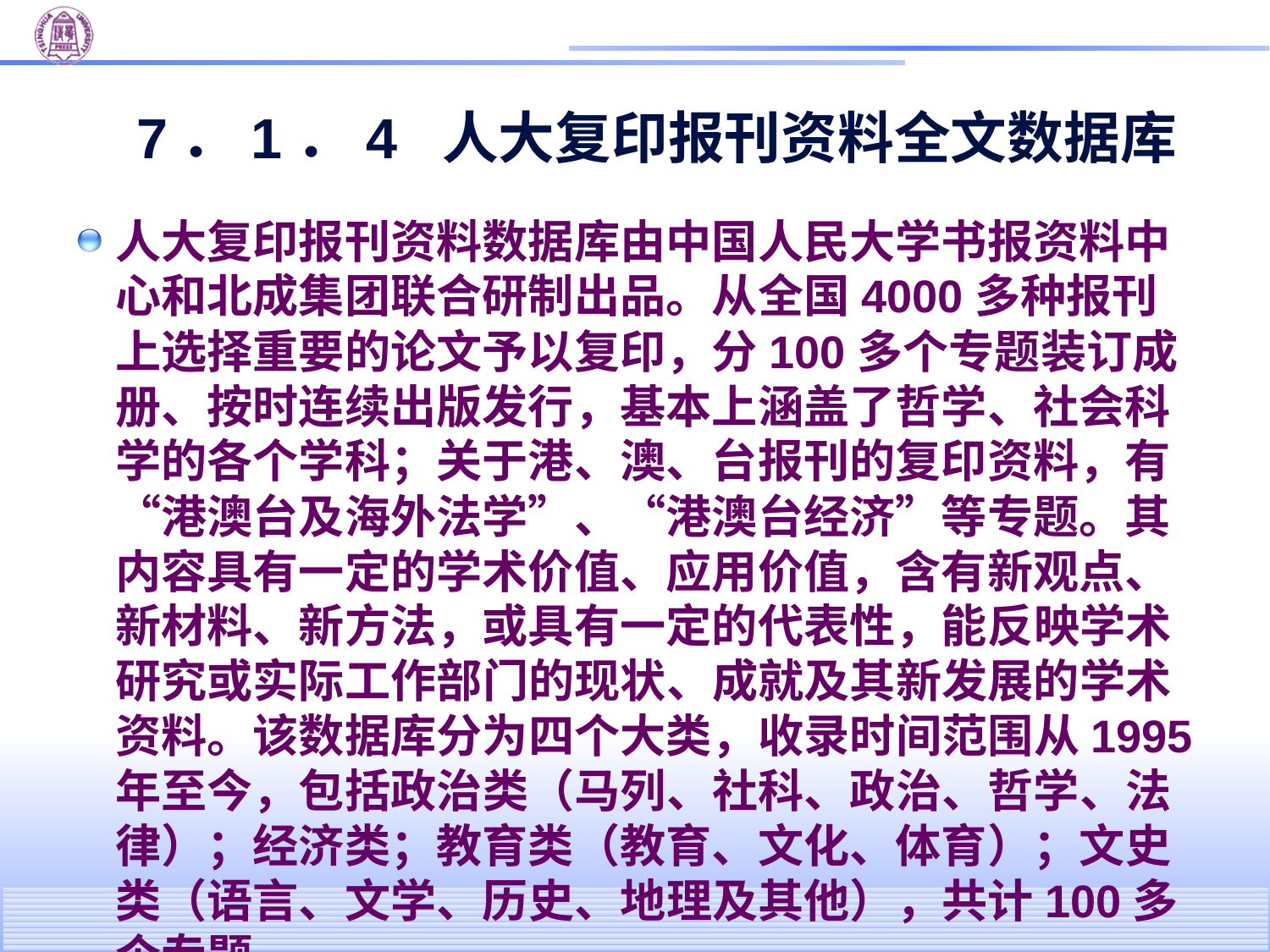

# 7．1．4  人大复印报刊资料全文数据库
人大复印报刊资料数据库由中国人民大学书报资料中心和北成集团联合研制出品。从全国4000多种报刊上选择重要的论文予以复印，分100多个专题装订成册、按时连续出版发行，基本上涵盖了哲学、社会科学的各个学科；关于港、澳、台报刊的复印资料，有“港澳台及海外法学”、“港澳台经济”等专题。其内容具有一定的学术价值、应用价值，含有新观点、新材料、新方法，或具有一定的代表性，能反映学术研究或实际工作部门的现状、成就及其新发展的学术资料。该数据库分为四个大类，收录时间范围从1995年至今，包括政治类（马列、社科、政治、哲学、法律）；经济类；教育类（教育、文化、体育）；文史类（语言、文学、历史、地理及其他），共计100多个专题。